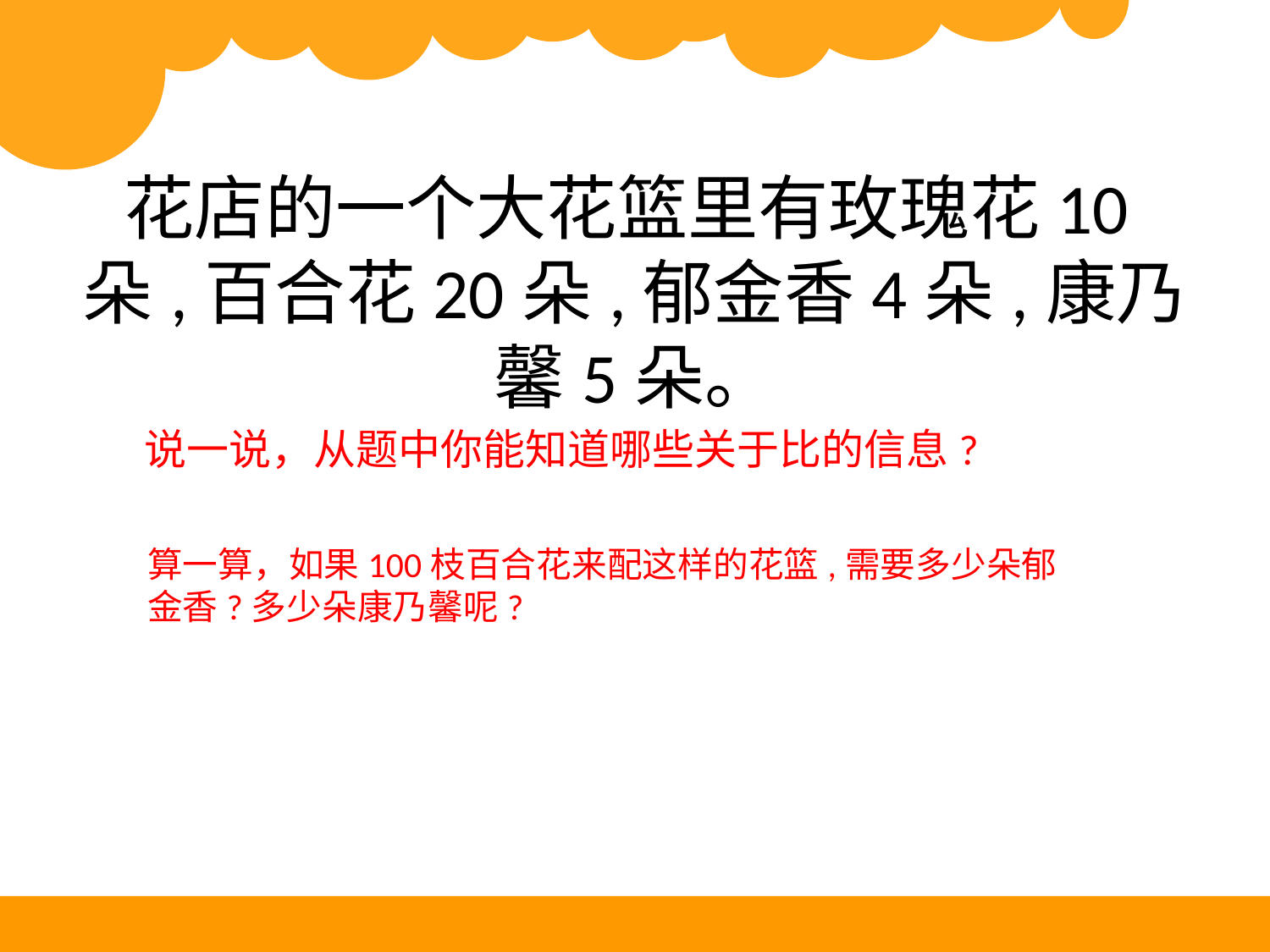

# 花店的一个大花篮里有玫瑰花10朵,百合花20朵,郁金香4朵,康乃馨5朵。
说一说，从题中你能知道哪些关于比的信息?
算一算，如果100枝百合花来配这样的花篮,需要多少朵郁金香?多少朵康乃馨呢?